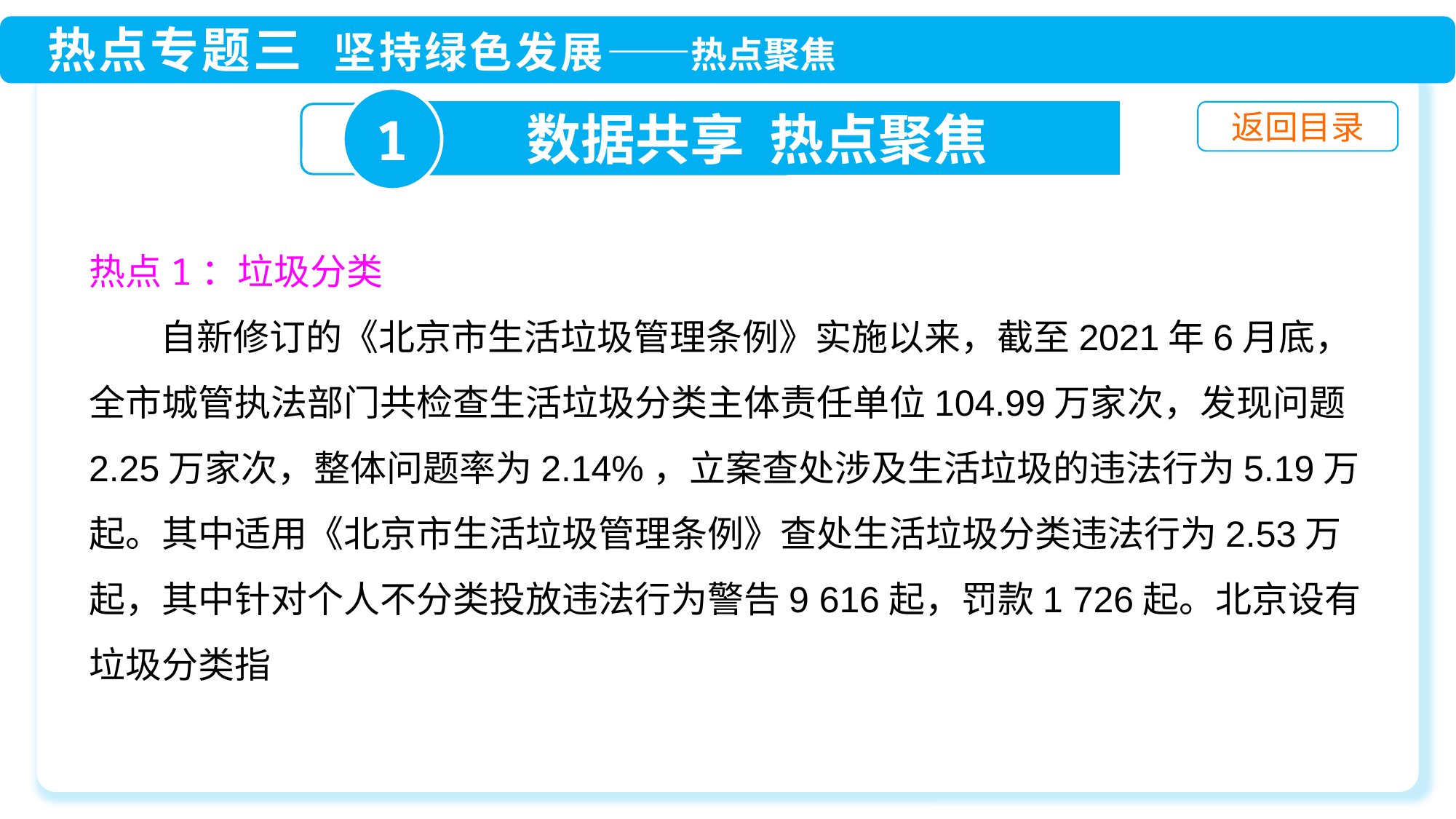

1
数据共享  热点聚焦

热点1：垃圾分类
 自新修订的《北京市生活垃圾管理条例》实施以来，截至2021年6月底，全市城管执法部门共检查生活垃圾分类主体责任单位104.99万家次，发现问题2.25万家次，整体问题率为2.14%，立案查处涉及生活垃圾的违法行为5.19万起。其中适用《北京市生活垃圾管理条例》查处生活垃圾分类违法行为2.53万起，其中针对个人不分类投放违法行为警告9 616起，罚款1 726起。北京设有垃圾分类指